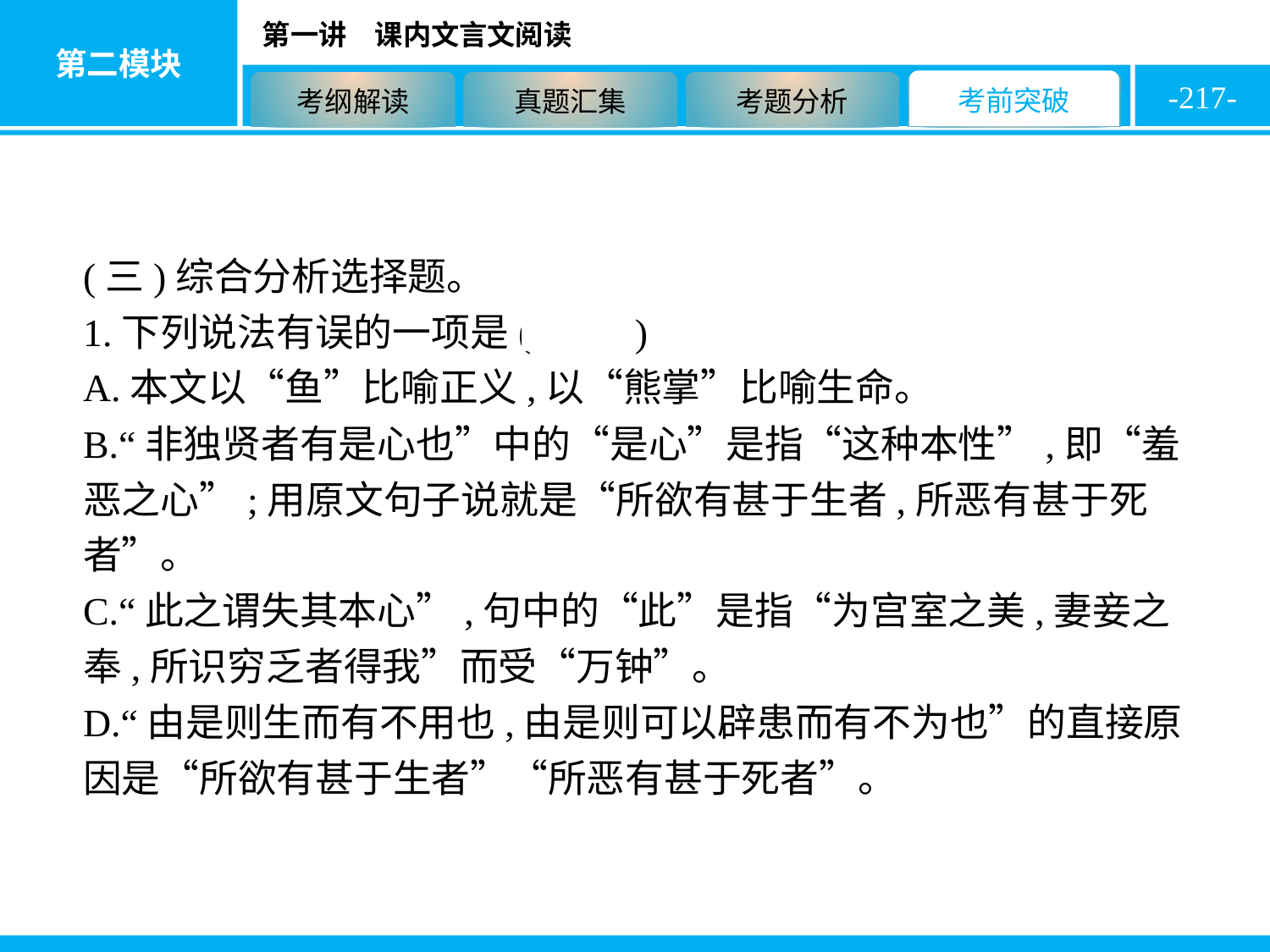

-217-
(三)综合分析选择题。
1.下列说法有误的一项是(    A    )
A.本文以“鱼”比喻正义,以“熊掌”比喻生命。
B.“非独贤者有是心也”中的“是心”是指“这种本性”,即“羞恶之心”;用原文句子说就是“所欲有甚于生者,所恶有甚于死者”。
C.“此之谓失其本心”,句中的“此”是指“为宫室之美,妻妾之奉,所识穷乏者得我”而受“万钟”。
D.“由是则生而有不用也,由是则可以辟患而有不为也”的直接原因是“所欲有甚于生者”“所恶有甚于死者”。